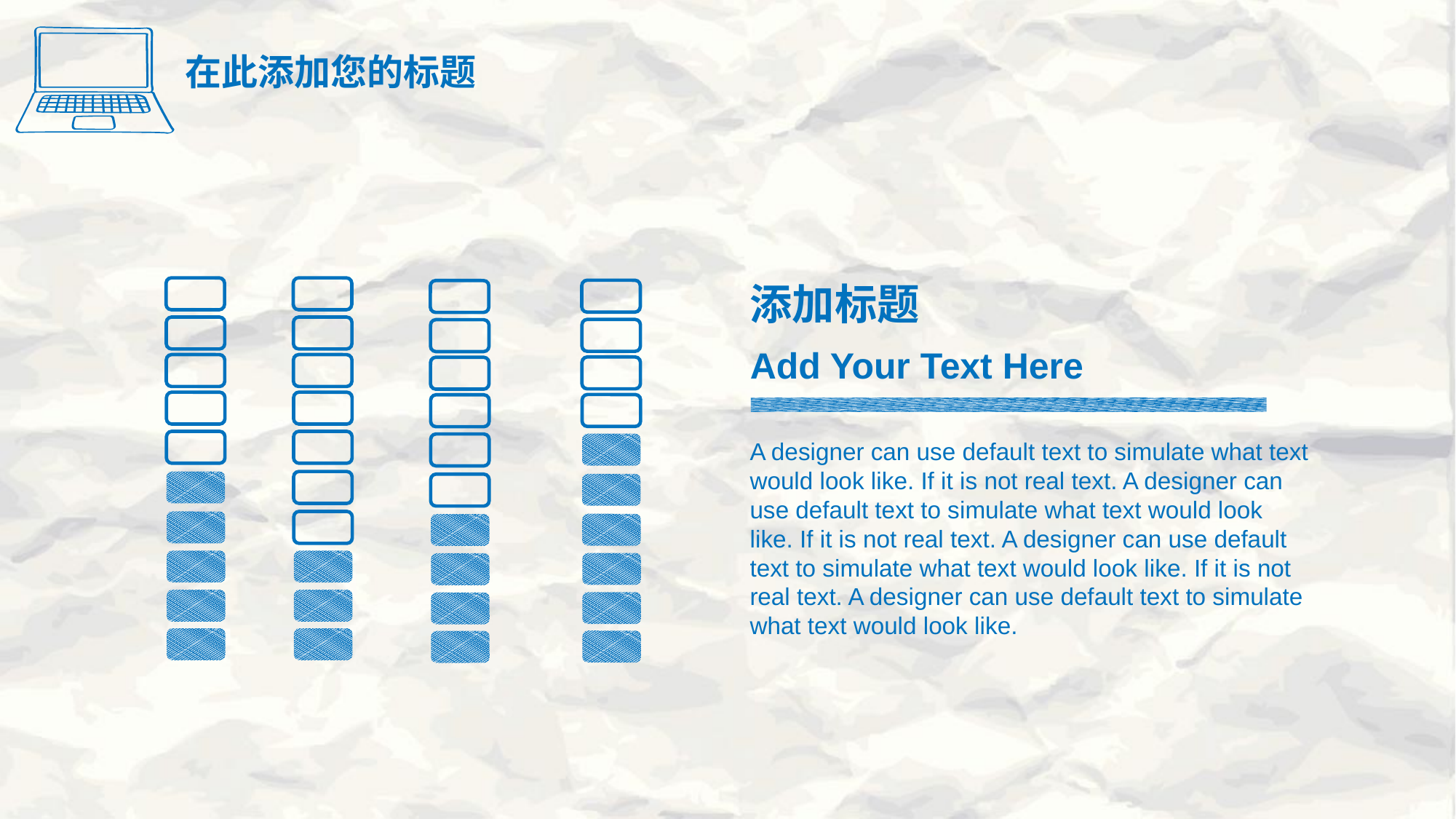

在此添加您的标题
添加标题

Add Your Text Here

A designer can use default text to simulate what text would look like. If it is not real text. A designer can use default text to simulate what text would look like. If it is not real text. A designer can use default text to simulate what text would look like. If it is not real text. A designer can use default text to simulate what text would look like.